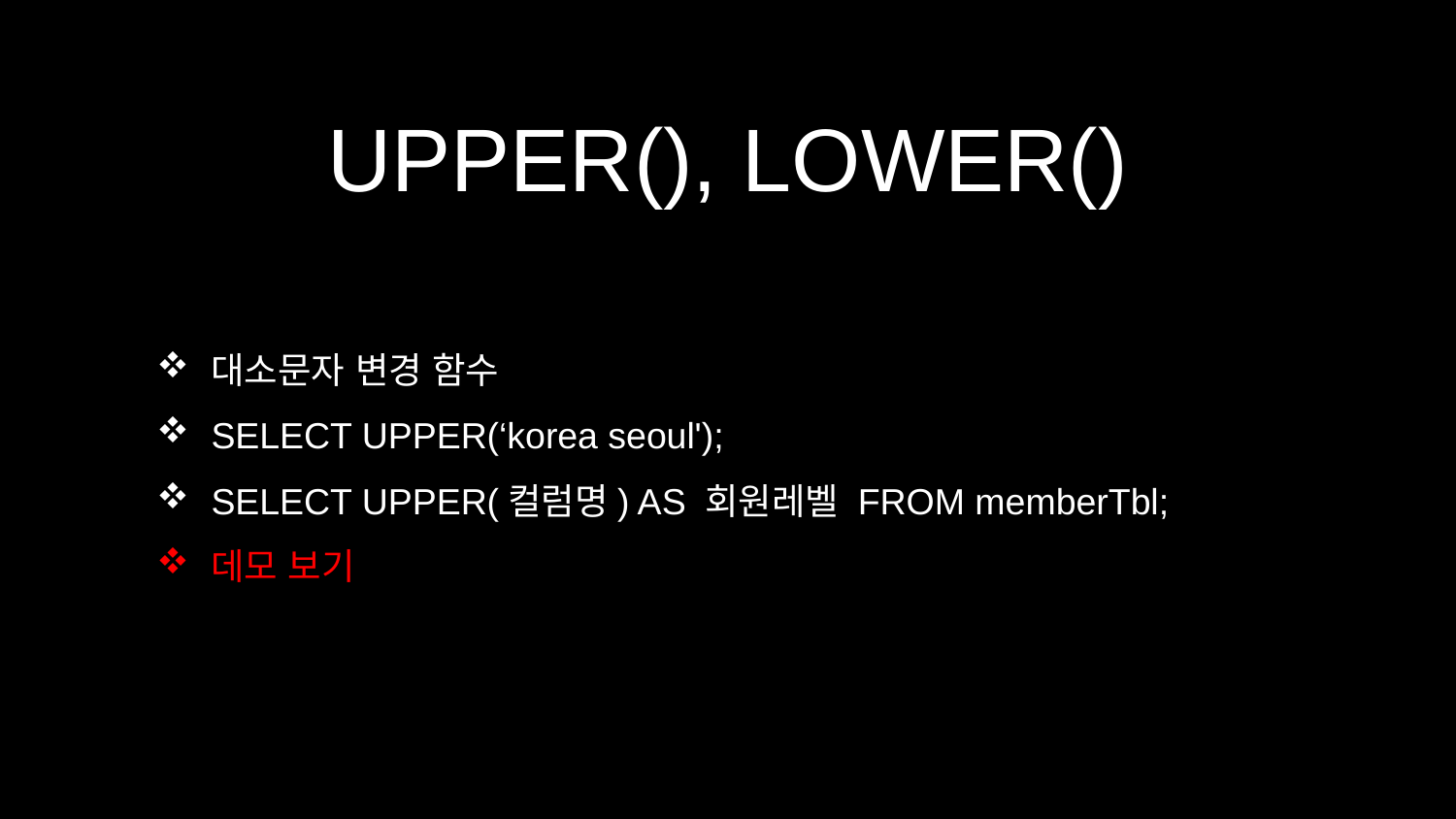

# UPPER(), LOWER()
대소문자 변경 함수
SELECT UPPER(‘korea seoul');
SELECT UPPER(컬럼명) AS 회원레벨 FROM memberTbl;
데모 보기